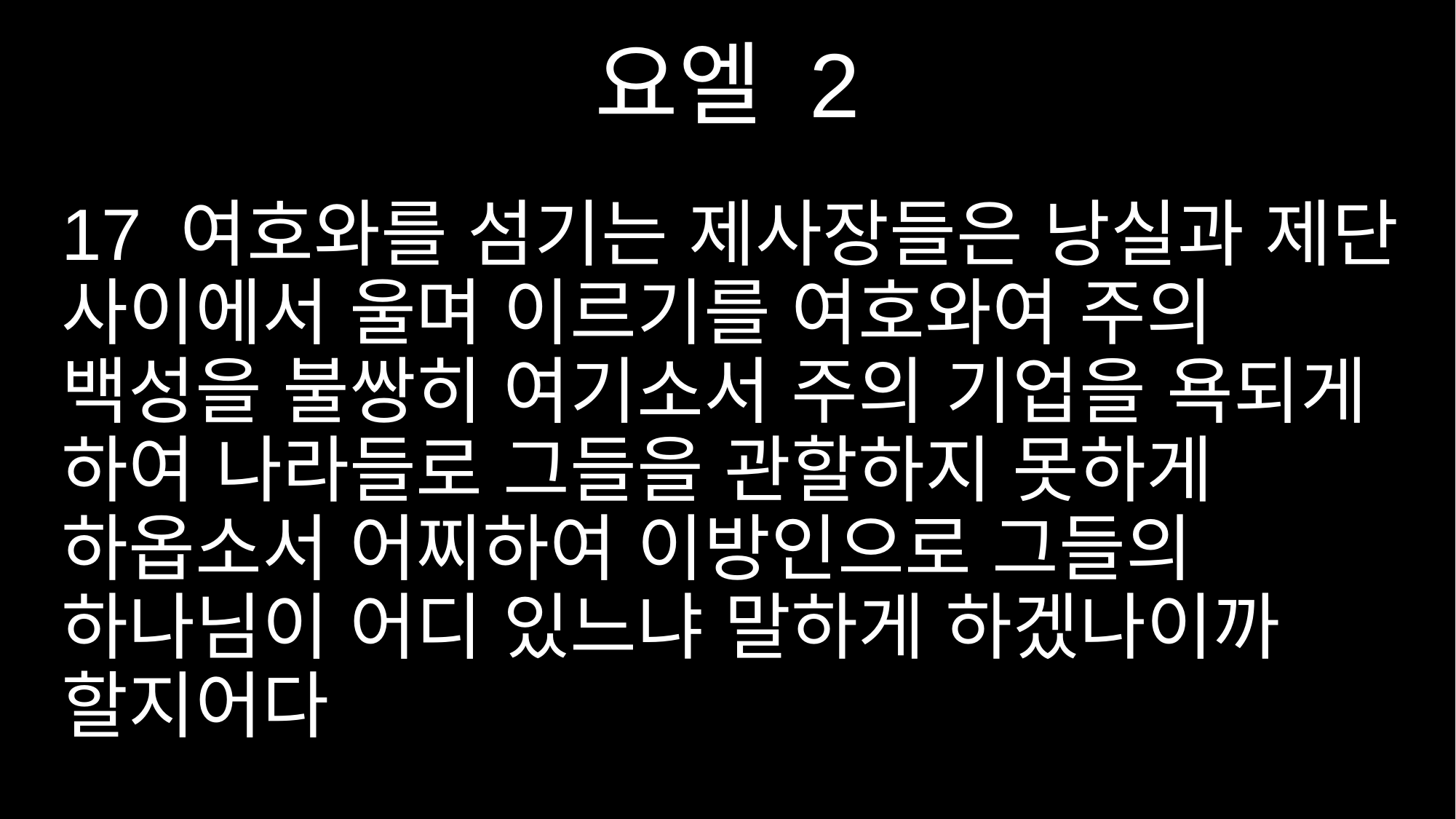

요엘 2
17 여호와를 섬기는 제사장들은 낭실과 제단 사이에서 울며 이르기를 여호와여 주의 백성을 불쌍히 여기소서 주의 기업을 욕되게 하여 나라들로 그들을 관할하지 못하게 하옵소서 어찌하여 이방인으로 그들의 하나님이 어디 있느냐 말하게 하겠나이까 할지어다